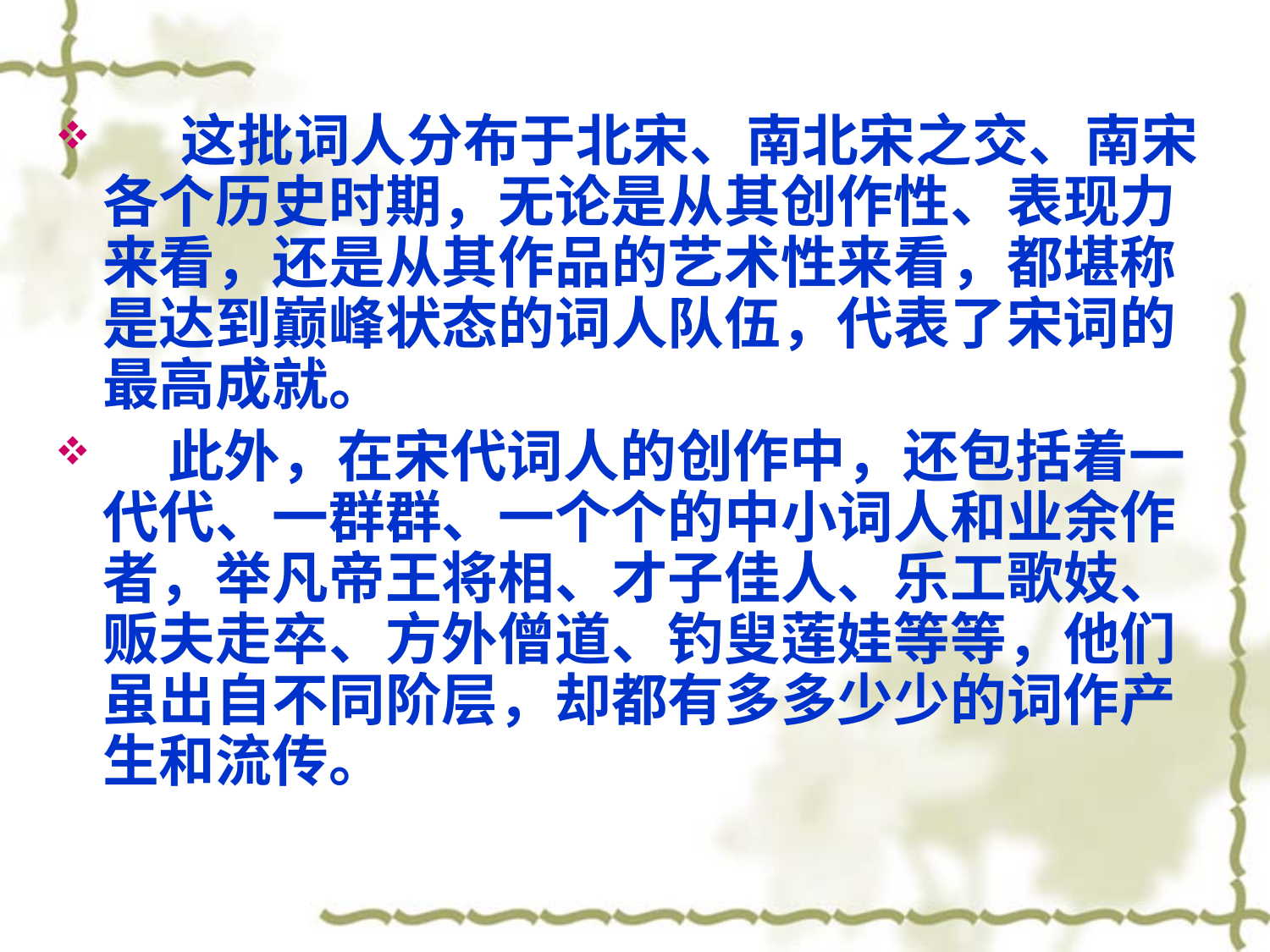

#
     这批词人分布于北宋、南北宋之交、南宋各个历史时期，无论是从其创作性、表现力来看，还是从其作品的艺术性来看，都堪称是达到巅峰状态的词人队伍，代表了宋词的最高成就。
    此外，在宋代词人的创作中，还包括着一代代、一群群、一个个的中小词人和业余作者，举凡帝王将相、才子佳人、乐工歌妓、贩夫走卒、方外僧道、钓叟莲娃等等，他们虽出自不同阶层，却都有多多少少的词作产生和流传。